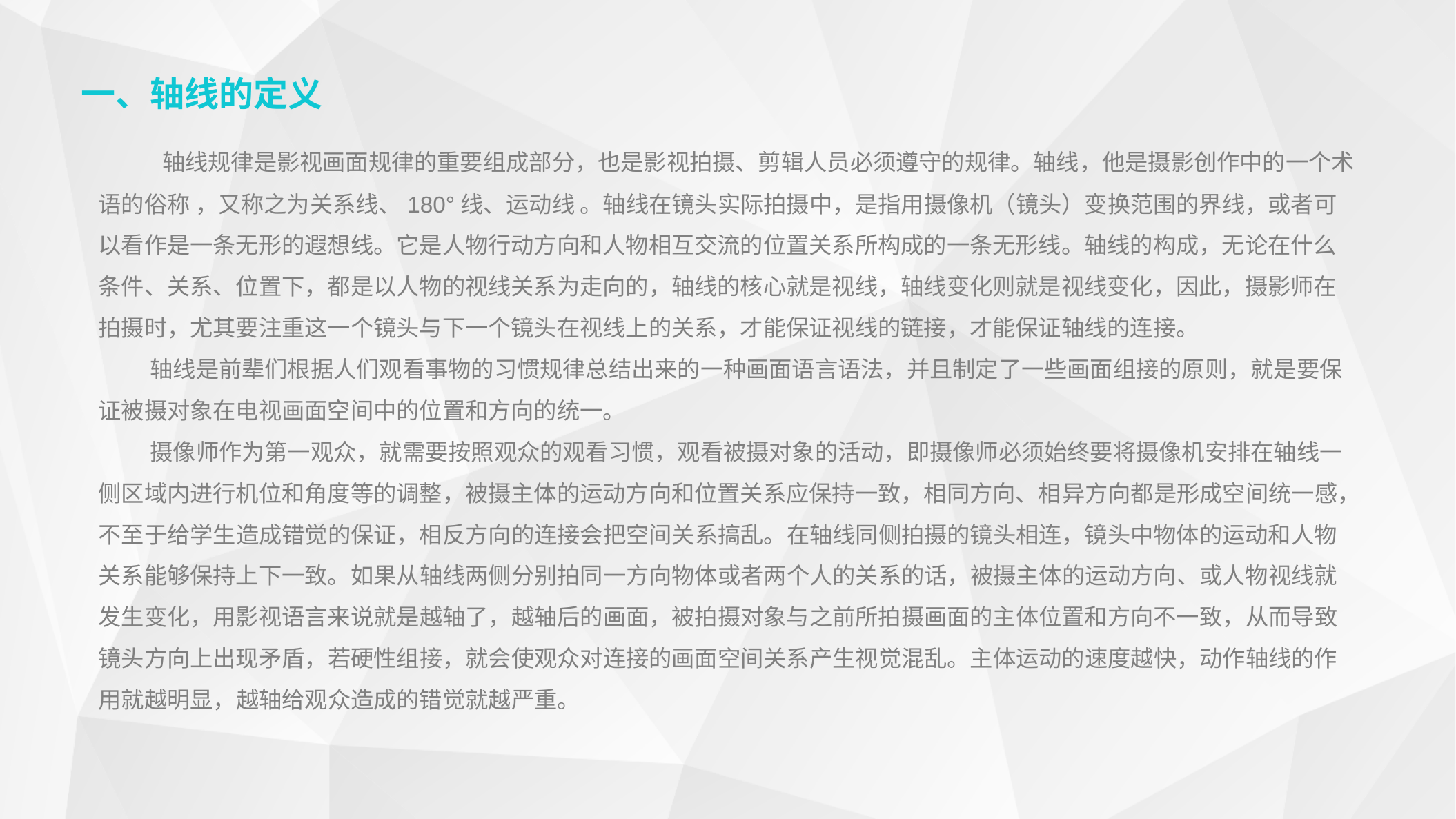

一、轴线的定义
 轴线规律是影视画面规律的重要组成部分，也是影视拍摄、剪辑人员必须遵守的规律。轴线，他是摄影创作中的一个术语的俗称 ，又称之为关系线、180°线、运动线 。轴线在镜头实际拍摄中，是指用摄像机（镜头）变换范围的界线，或者可以看作是一条无形的遐想线。它是人物行动方向和人物相互交流的位置关系所构成的一条无形线。轴线的构成，无论在什么条件、关系、位置下，都是以人物的视线关系为走向的，轴线的核心就是视线，轴线变化则就是视线变化，因此，摄影师在拍摄时，尤其要注重这一个镜头与下一个镜头在视线上的关系，才能保证视线的链接，才能保证轴线的连接。
轴线是前辈们根据人们观看事物的习惯规律总结出来的一种画面语言语法，并且制定了一些画面组接的原则，就是要保证被摄对象在电视画面空间中的位置和方向的统一。
摄像师作为第一观众，就需要按照观众的观看习惯，观看被摄对象的活动，即摄像师必须始终要将摄像机安排在轴线一侧区域内进行机位和角度等的调整，被摄主体的运动方向和位置关系应保持一致，相同方向、相异方向都是形成空间统一感，不至于给学生造成错觉的保证，相反方向的连接会把空间关系搞乱。在轴线同侧拍摄的镜头相连，镜头中物体的运动和人物关系能够保持上下一致。如果从轴线两侧分别拍同一方向物体或者两个人的关系的话，被摄主体的运动方向、或人物视线就发生变化，用影视语言来说就是越轴了，越轴后的画面，被拍摄对象与之前所拍摄画面的主体位置和方向不一致，从而导致镜头方向上出现矛盾，若硬性组接，就会使观众对连接的画面空间关系产生视觉混乱。主体运动的速度越快，动作轴线的作用就越明显，越轴给观众造成的错觉就越严重。